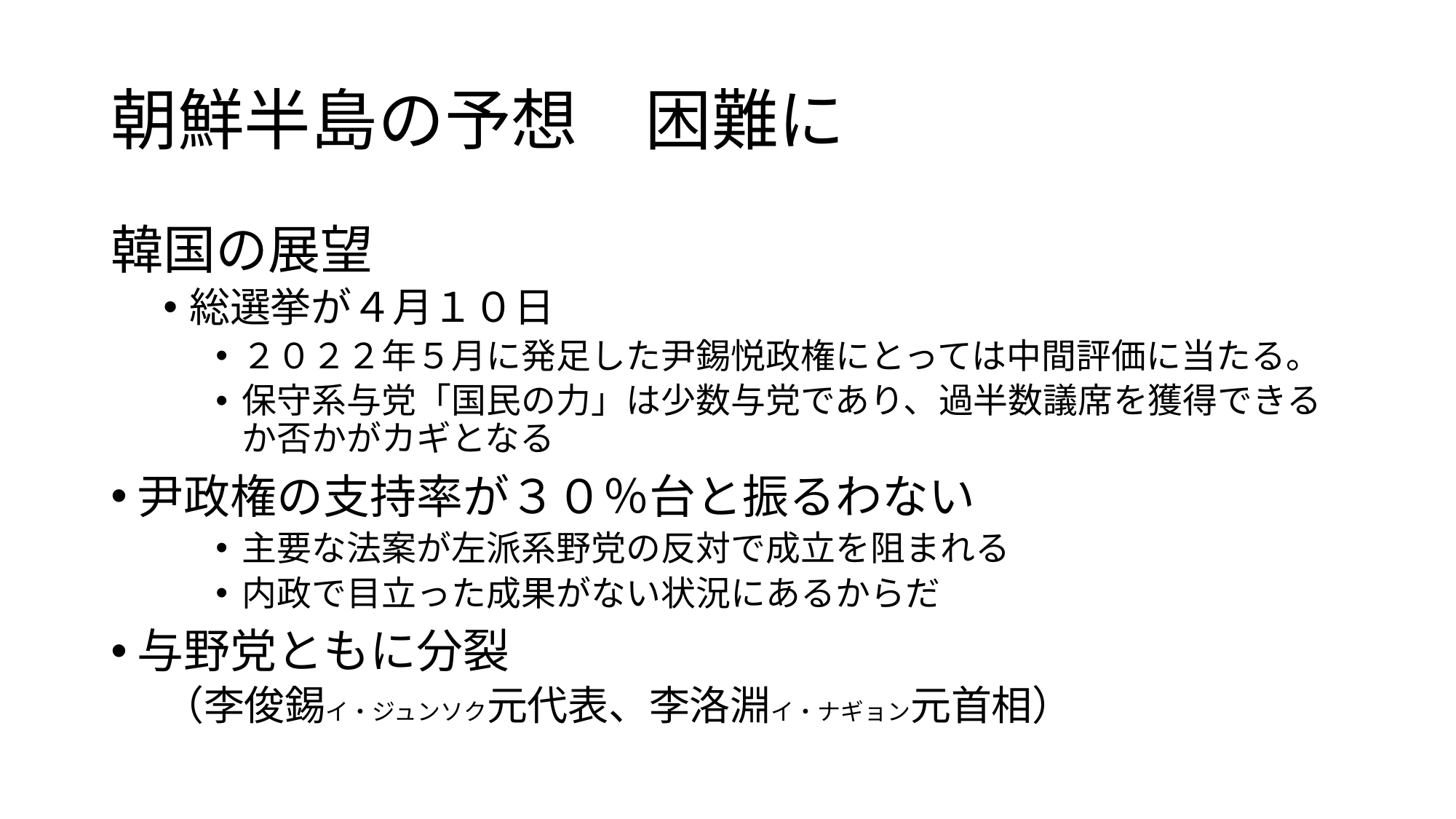

# 朝鮮半島の予想　困難に
韓国の展望
総選挙が４月１０日
２０２２年５月に発足した尹錫悦政権にとっては中間評価に当たる。
保守系与党「国民の力」は少数与党であり、過半数議席を獲得できるか否かがカギとなる
尹政権の支持率が３０％台と振るわない
主要な法案が左派系野党の反対で成立を阻まれる
内政で目立った成果がない状況にあるからだ
与野党ともに分裂
（李俊錫イ・ジュンソク元代表、李洛淵イ・ナギョン元首相）